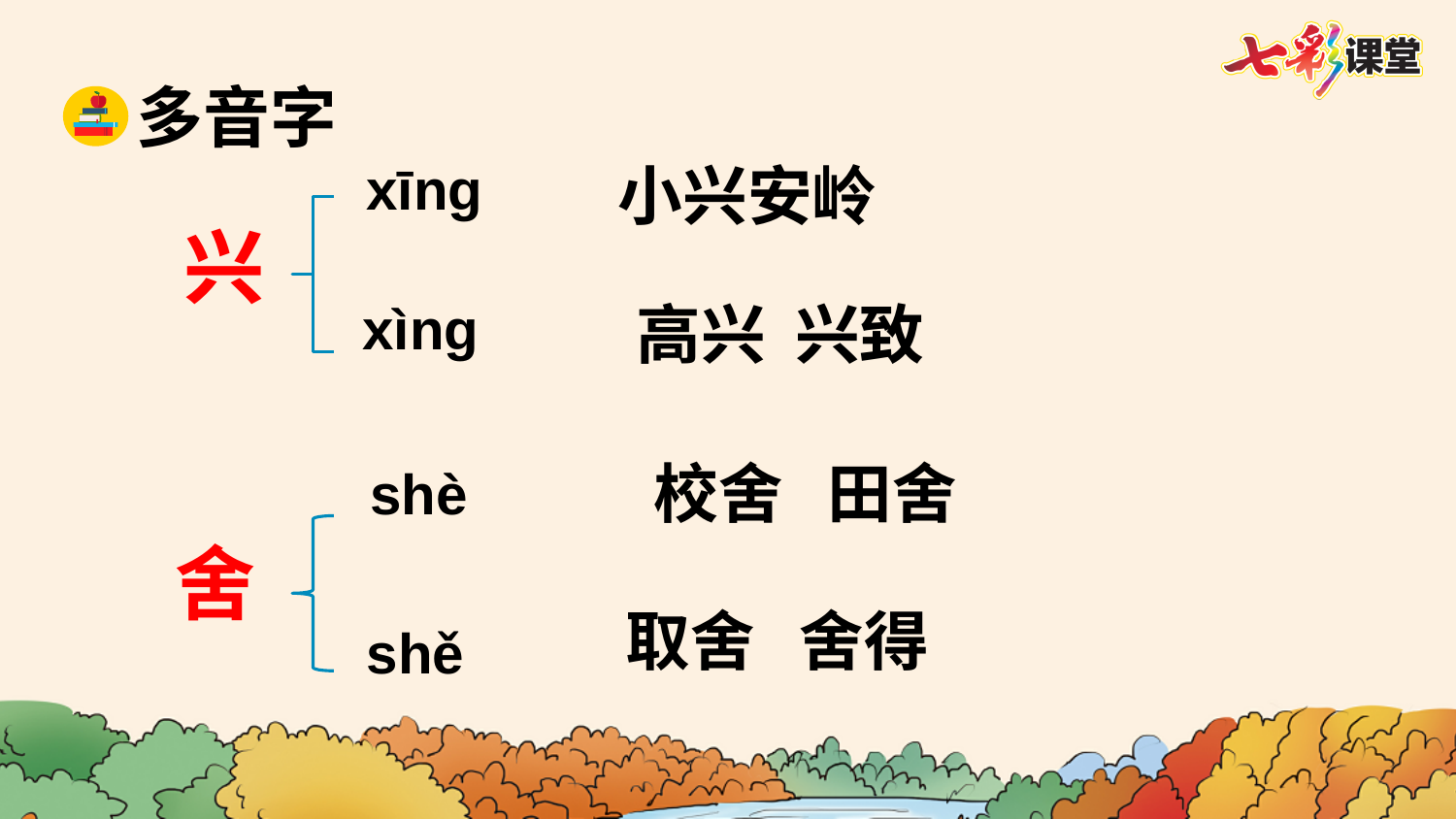

多音字

xīnɡ
小兴安岭

兴
xìnɡ
高兴  兴致
校舍   田舍
shè

舍
取舍   舍得
shě